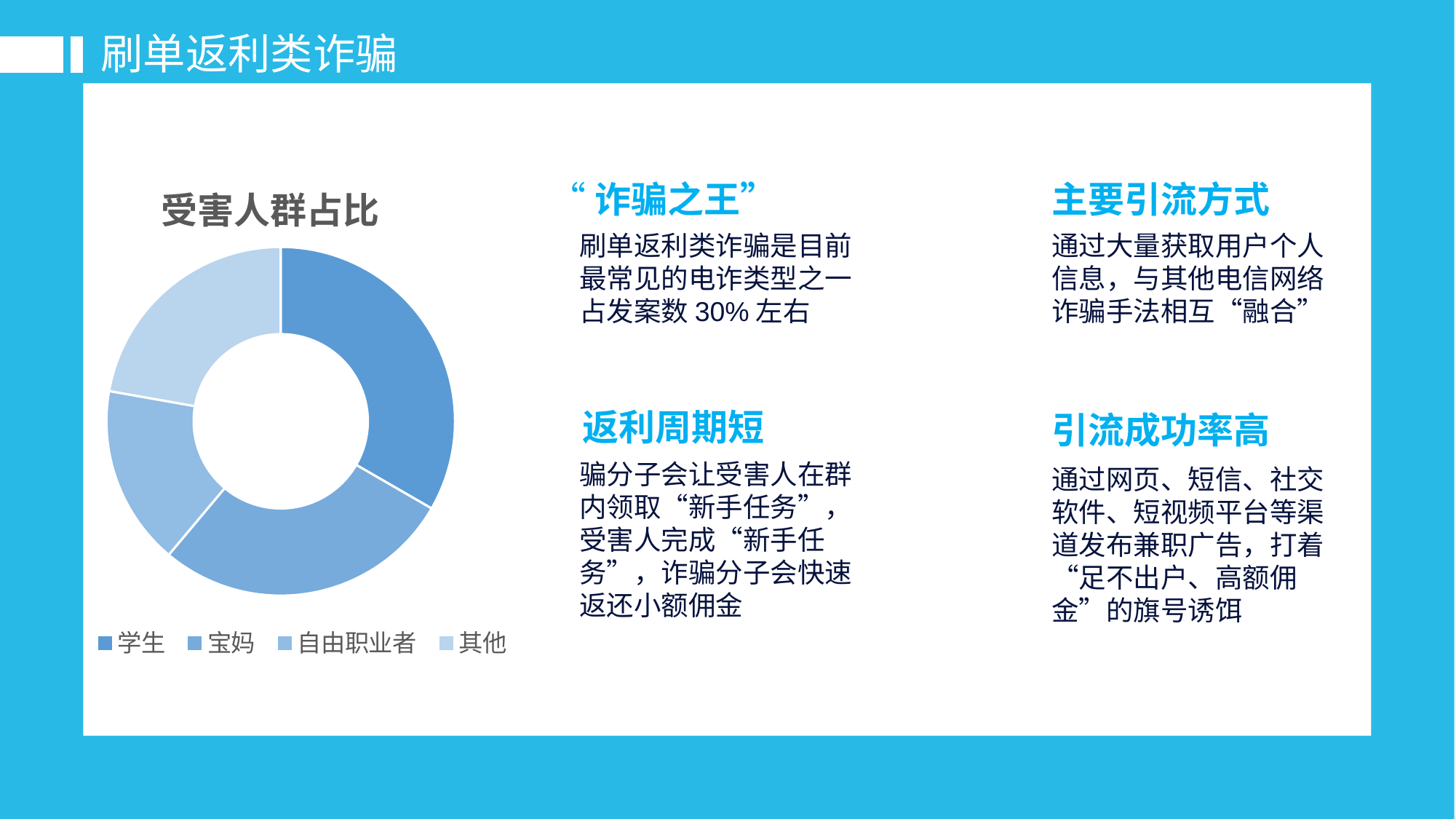

刷单返利类诈骗

### Chart: 受害人群占比

| Category | 占比 |
|---|---|
| 学生 | 0.3 |
| 宝妈 | 0.25 |
| 自由职业者 | 0.15 |
| 其他 | 0.2 |
“诈骗之王”
主要引流方式
通过大量获取用户个人信息，与其他电信网络诈骗手法相互“融合”
刷单返利类诈骗是目前最常见的电诈类型之一占发案数30%左右
返利周期短
引流成功率高
骗分子会让受害人在群内领取“新手任务”，受害人完成“新手任务”，诈骗分子会快速返还小额佣金
通过网页、短信、社交软件、短视频平台等渠道发布兼职广告，打着“足不出户、高额佣金”的旗号诱饵